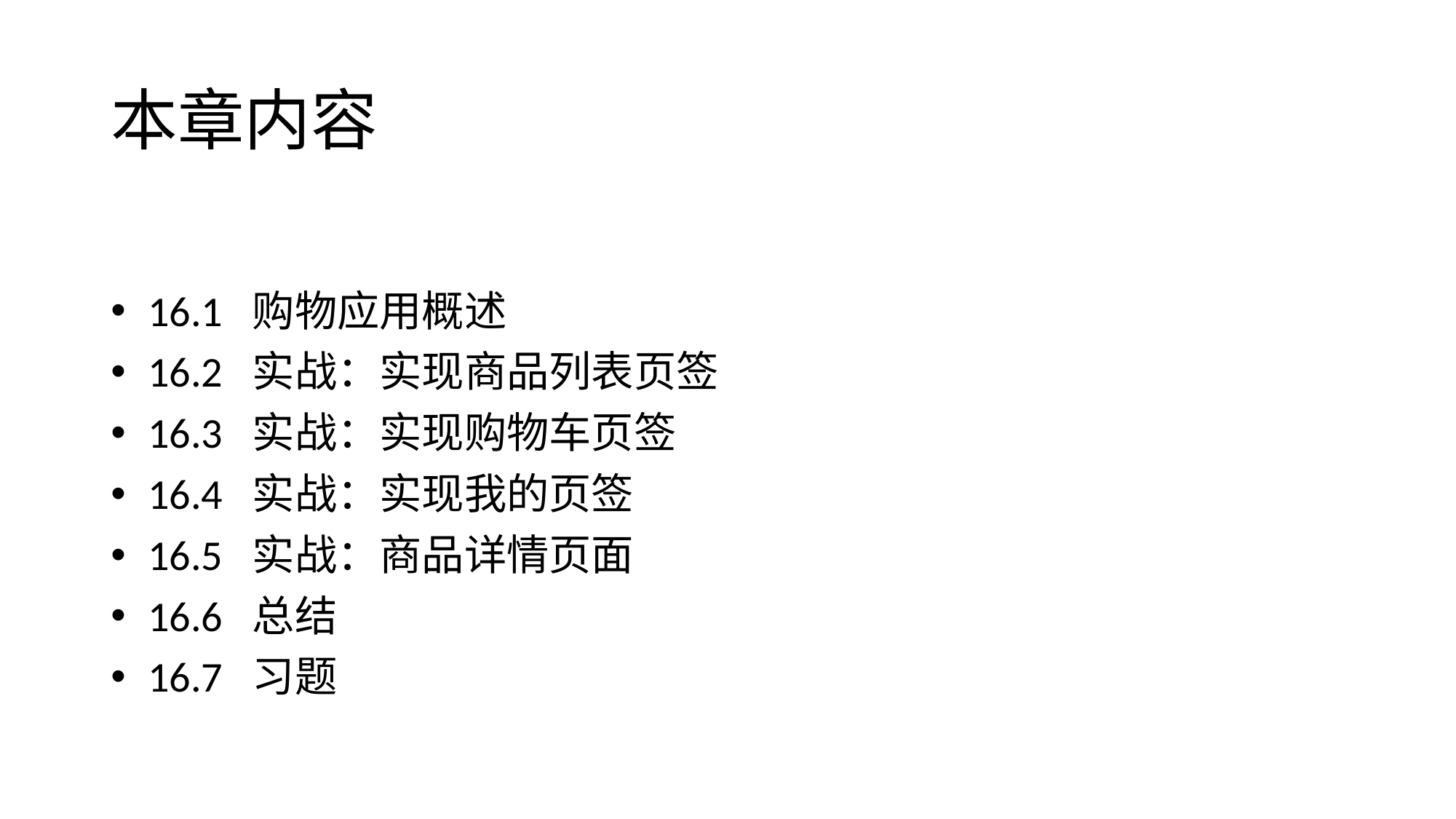

# 本章内容

 16.1  购物应用概述
 16.2  实战：实现商品列表页签
 16.3  实战：实现购物车页签
 16.4  实战：实现我的页签
 16.5  实战：商品详情页面
 16.6  总结
 16.7  习题